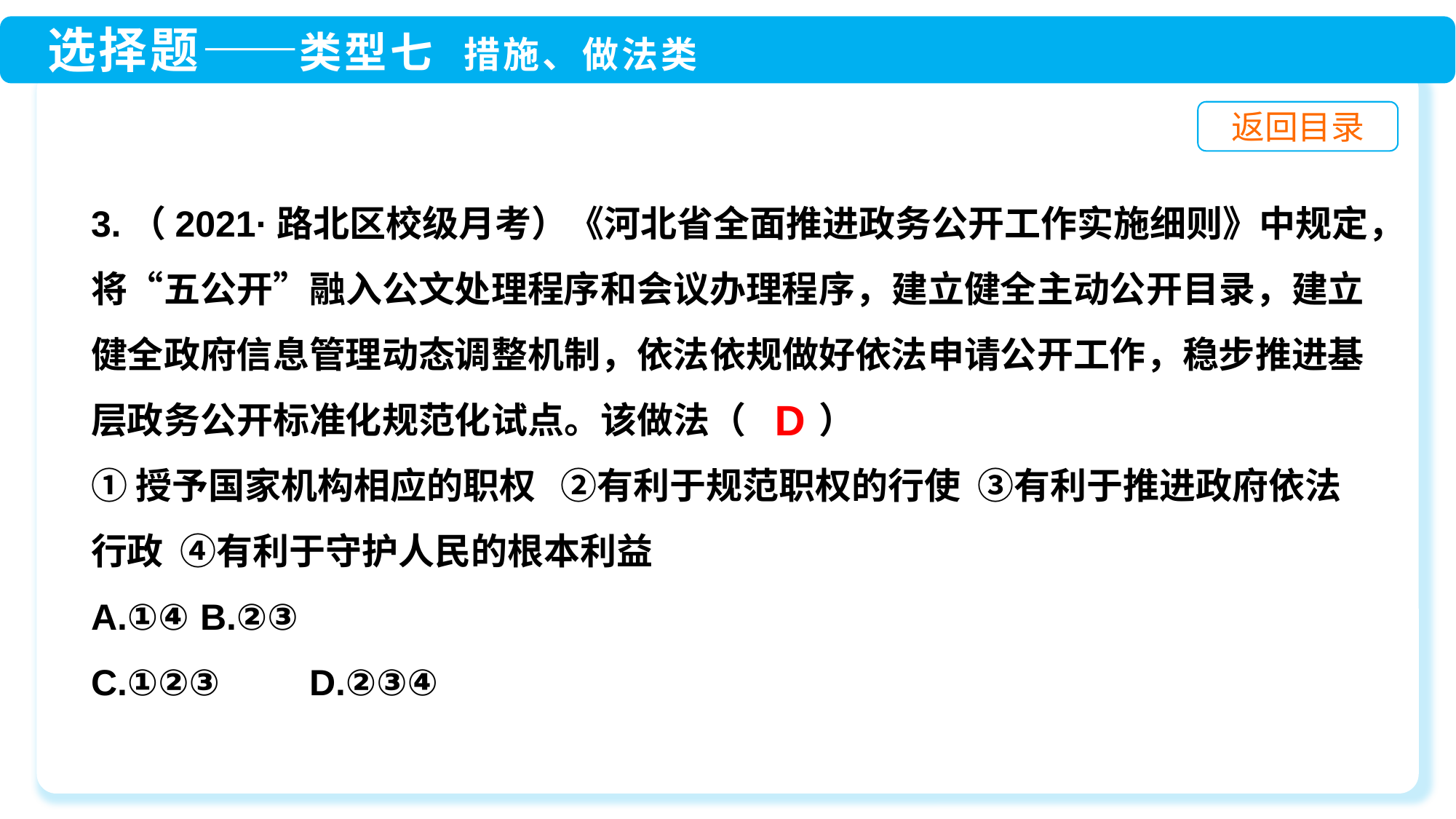

3.（2021·路北区校级月考）《河北省全面推进政务公开工作实施细则》中规定，将“五公开”融入公文处理程序和会议办理程序，建立健全主动公开目录，建立健全政府信息管理动态调整机制，依法依规做好依法申请公开工作，稳步推进基层政务公开标准化规范化试点。该做法（　　）
①授予国家机构相应的职权   ②有利于规范职权的行使  ③有利于推进政府依法行政  ④有利于守护人民的根本利益
A.①④	B.②③
C.①②③	D.②③④

D